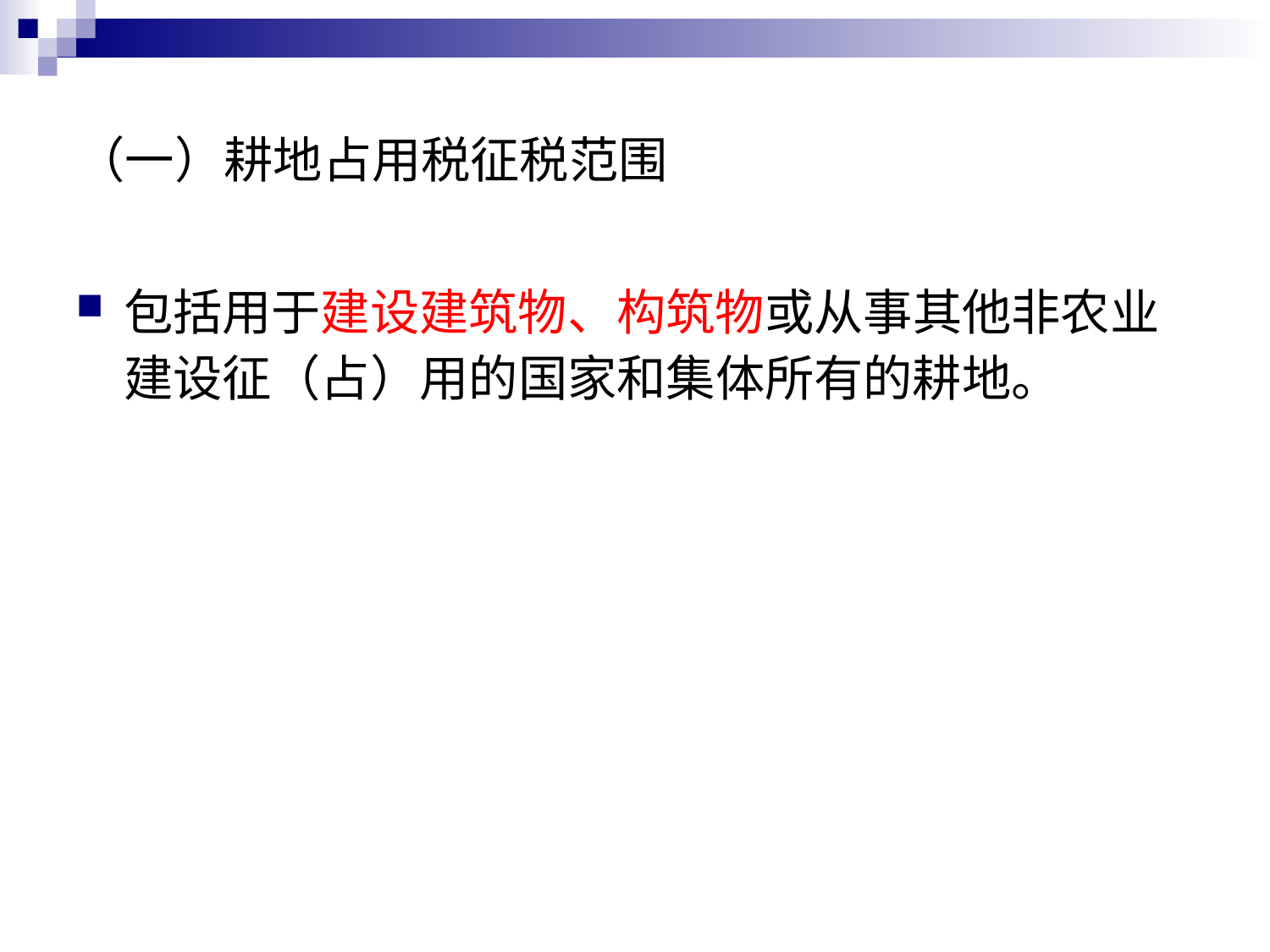

# （一）耕地占用税征税范围
包括用于建设建筑物、构筑物或从事其他非农业建设征（占）用的国家和集体所有的耕地。